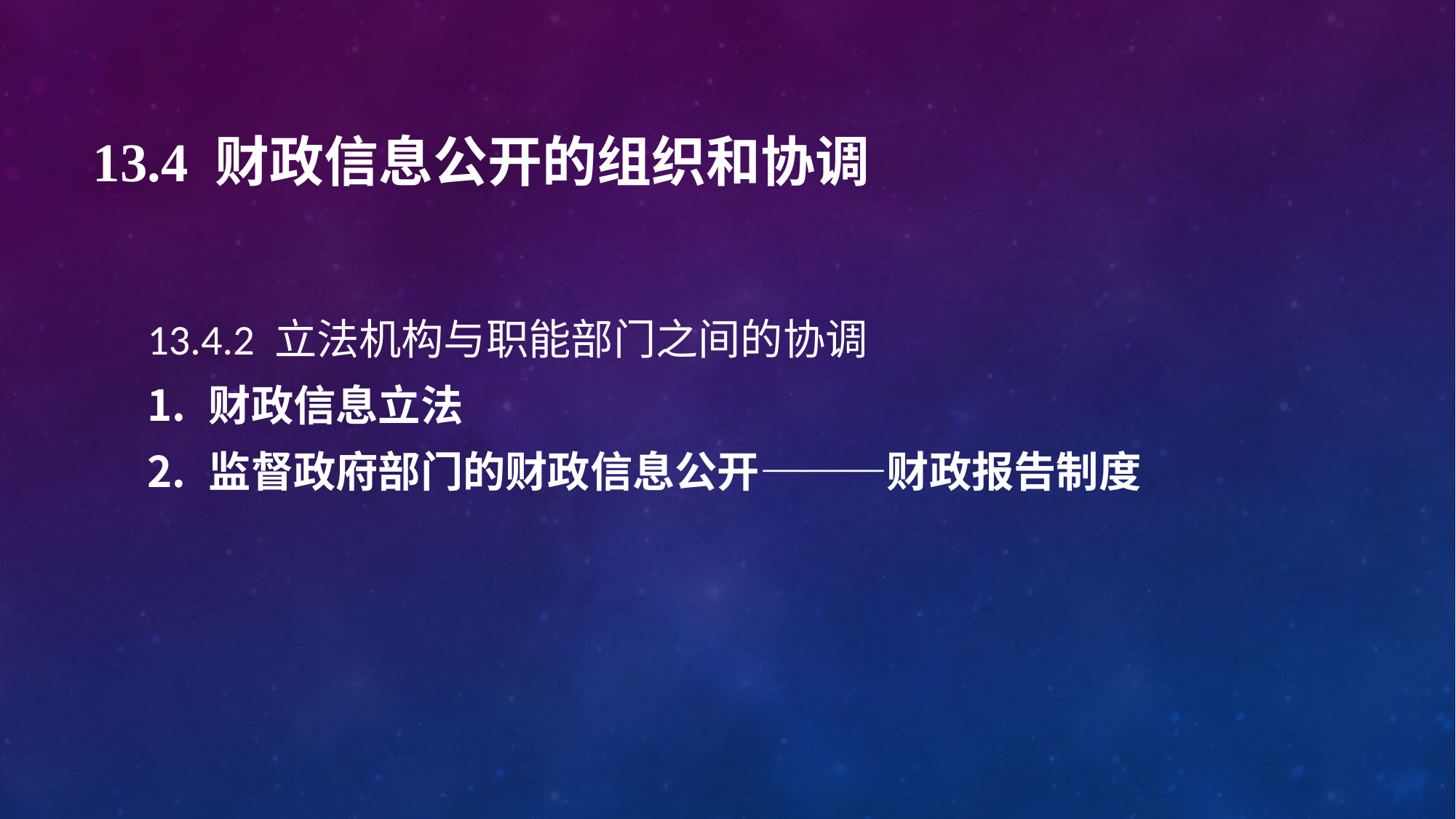

# 13.4 财政信息公开的组织和协调
13.4.2 立法机构与职能部门之间的协调
财政信息立法
监督政府部门的财政信息公开———财政报告制度